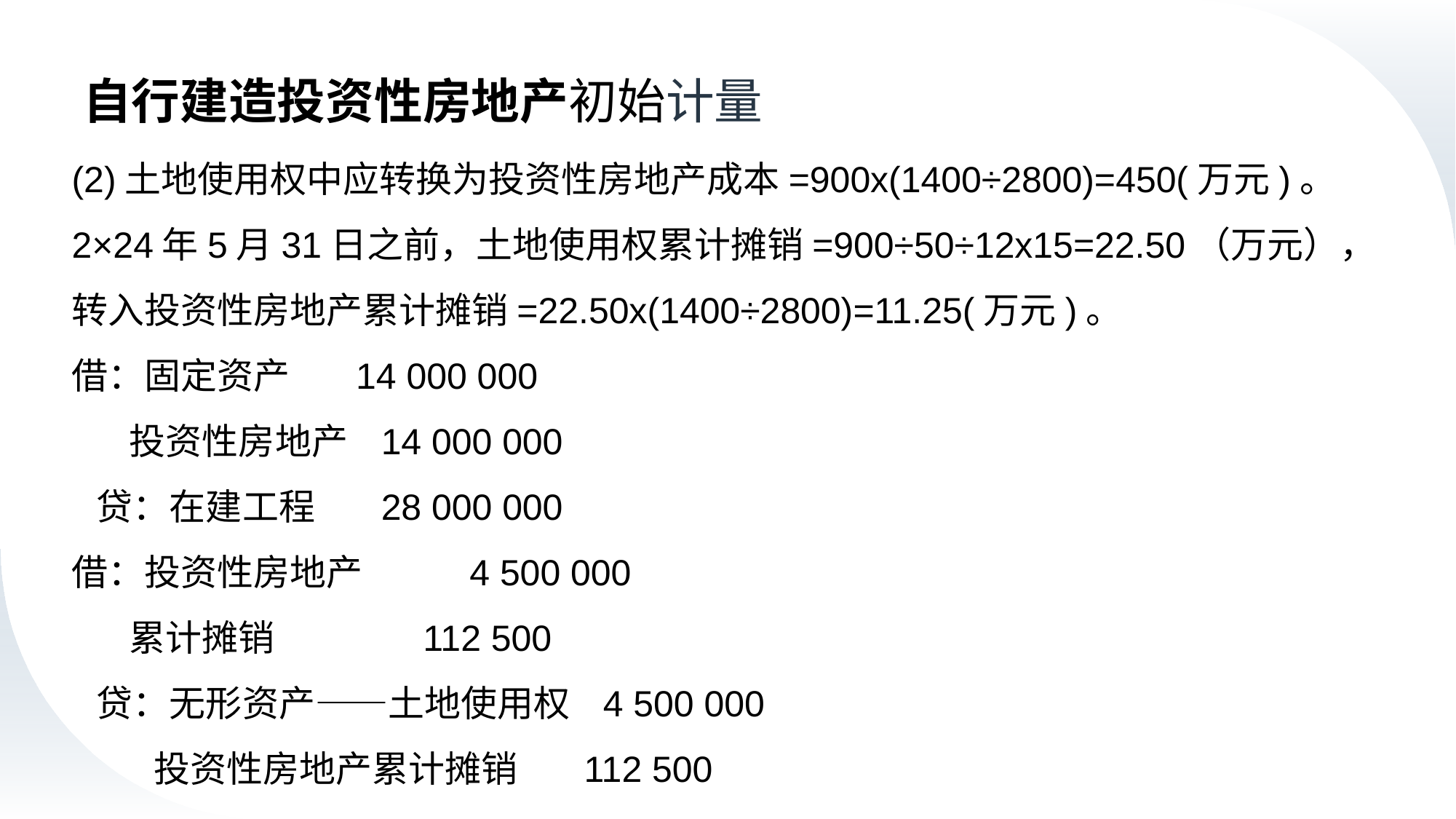

# 自行建造投资性房地产初始计量
(2)土地使用权中应转换为投资性房地产成本=900x(1400÷2800)=450(万元)。
2×24年5月31日之前，土地使用权累计摊销=900÷50÷12x15=22.50（万元），
转入投资性房地产累计摊销=22.50x(1400÷2800)=11.25(万元)。
借：固定资产       14 000 000
      投资性房地产   14 000 000
  贷：在建工程       28 000 000
借：投资性房地产            4 500 000
      累计摊销                 112 500
  贷：无形资产——土地使用权   4 500 000
         投资性房地产累计摊销       112 500